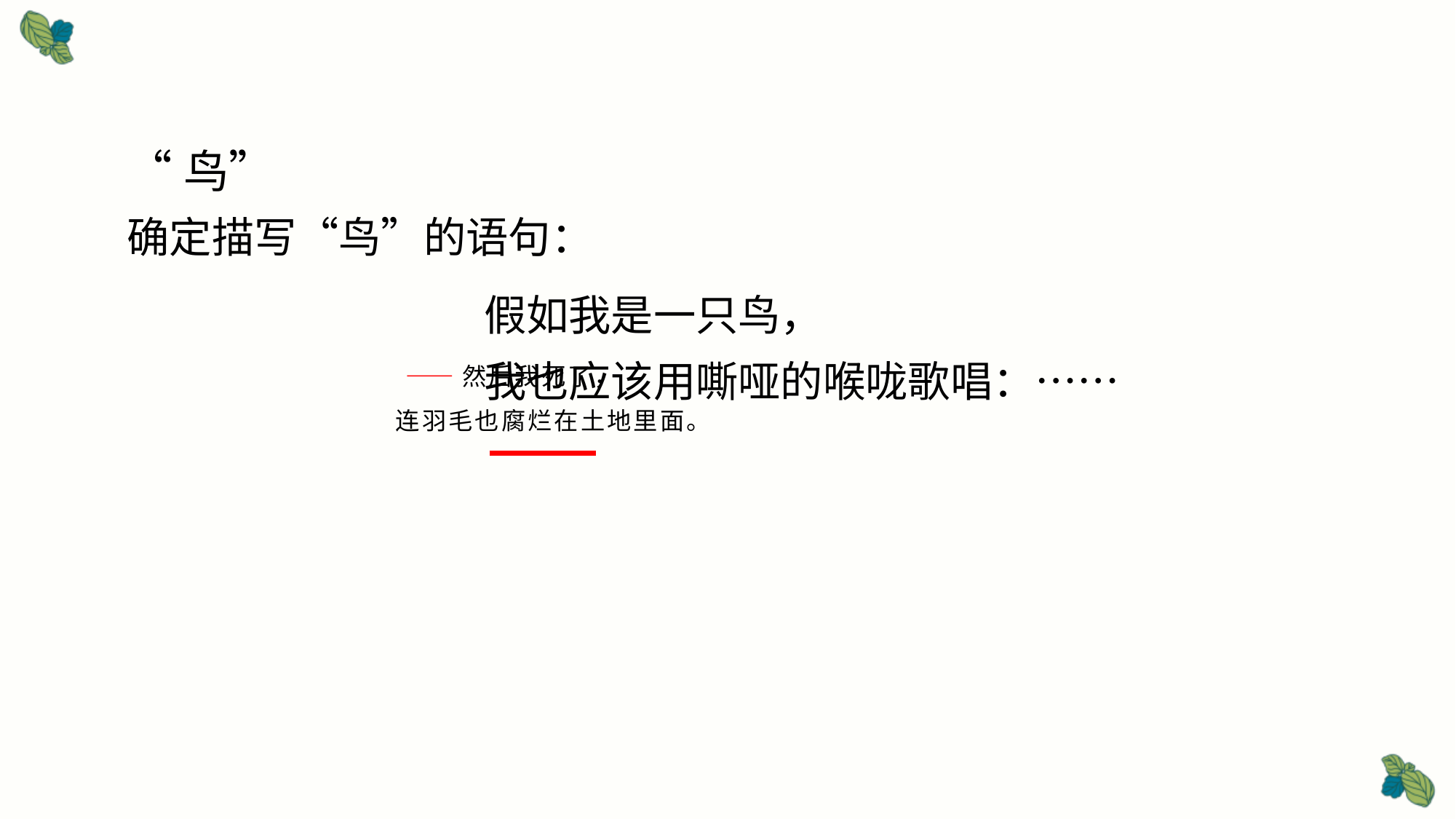

#
“鸟”
确定描写“鸟”的语句：

                                    ——然后我死了，
                                  连羽毛也腐烂在土地里面。

假如我是一只鸟，
我也应该用嘶哑的喉咙歌唱：……